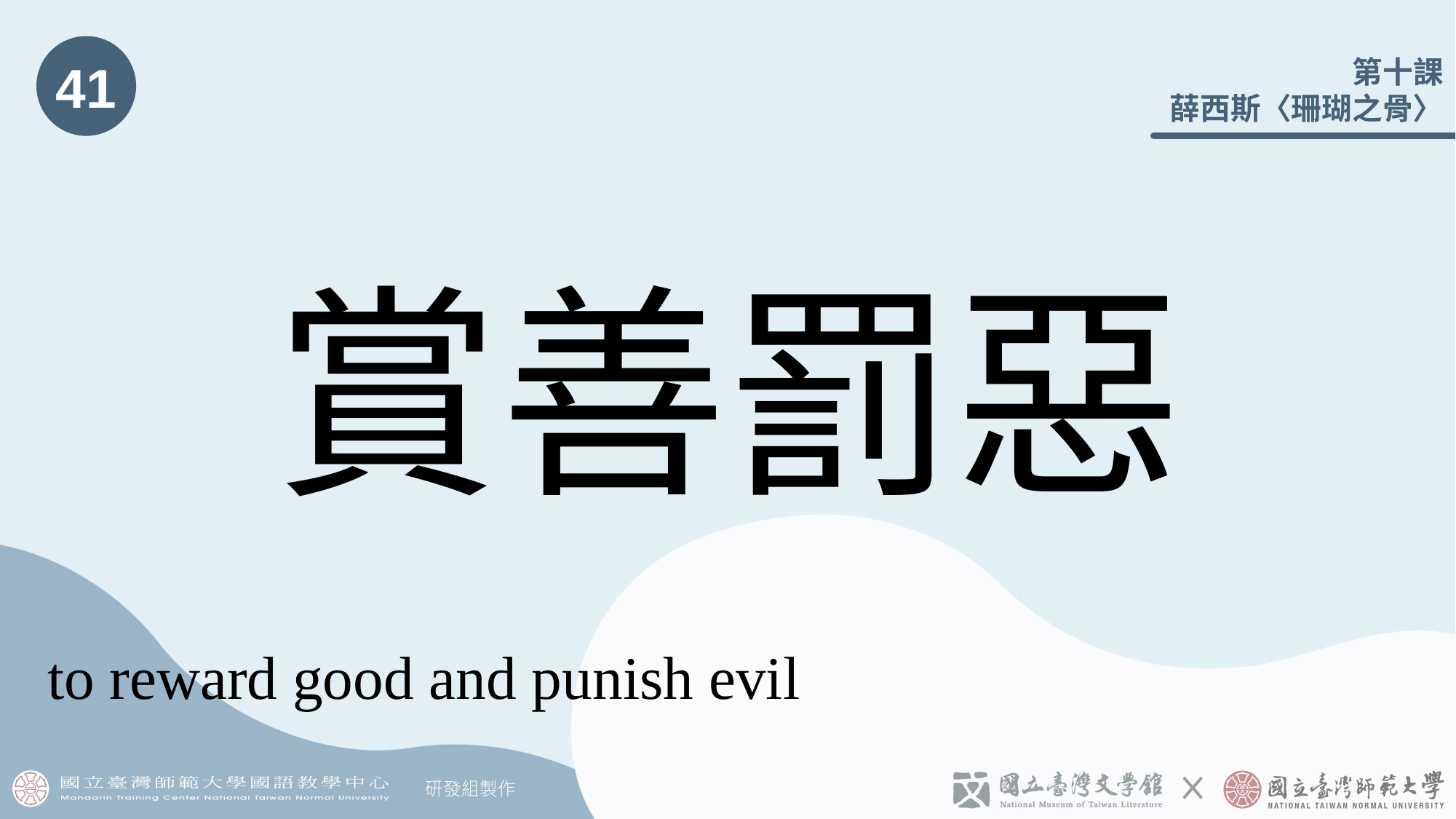

41
# 賞善罰惡
to reward good and punish evil